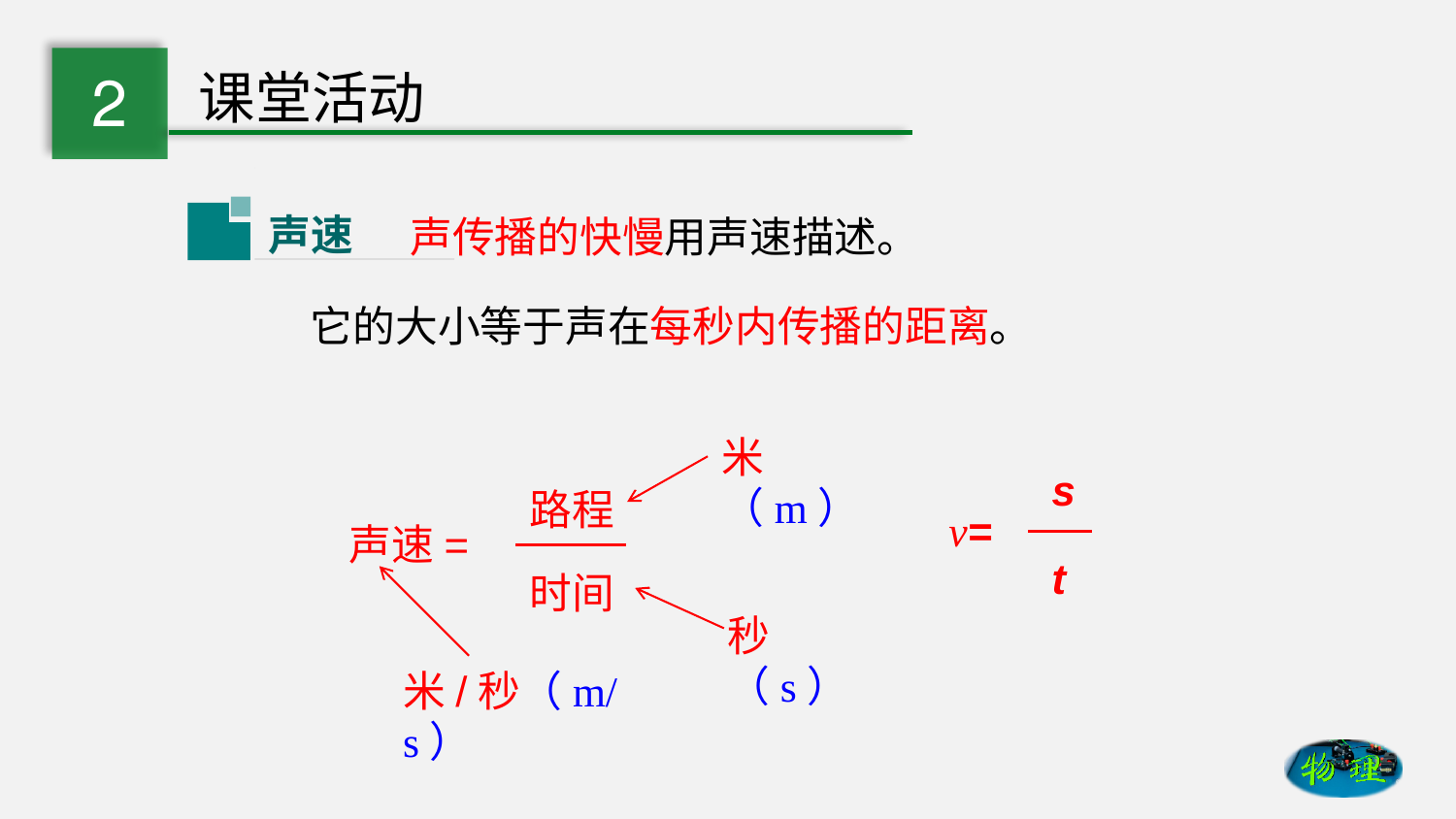

声速

声传播的快慢用声速描述。
它的大小等于声在每秒内传播的距离。
米（m）
s
路程
时间
v=
声速=
t
秒（s）
米/秒（m/s）